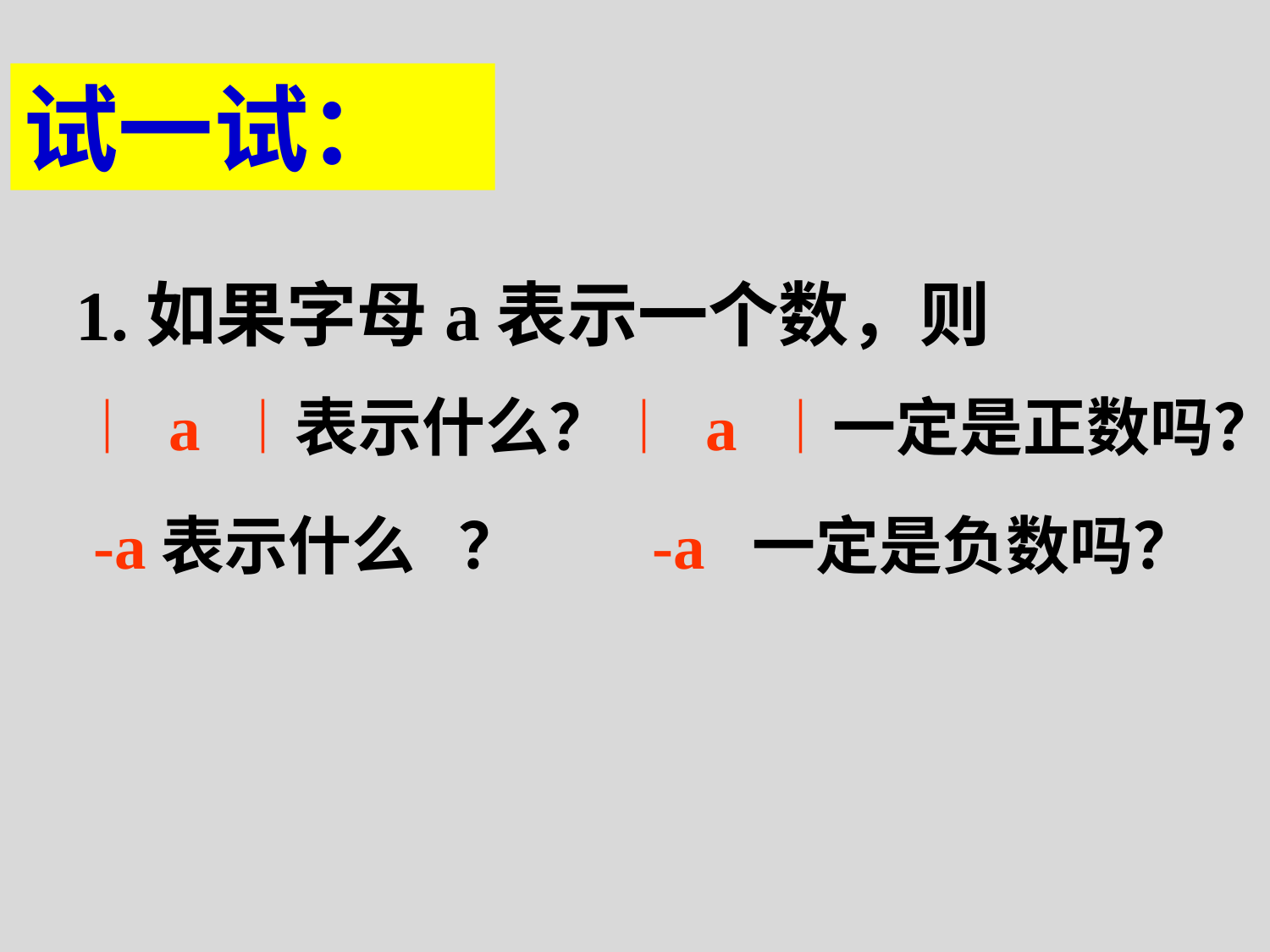

试一试：
1.如果字母a表示一个数，则
︱ a ︱表示什么？︱ a ︱一定是正数吗？
 -a表示什么   ？        -a  一定是负数吗？